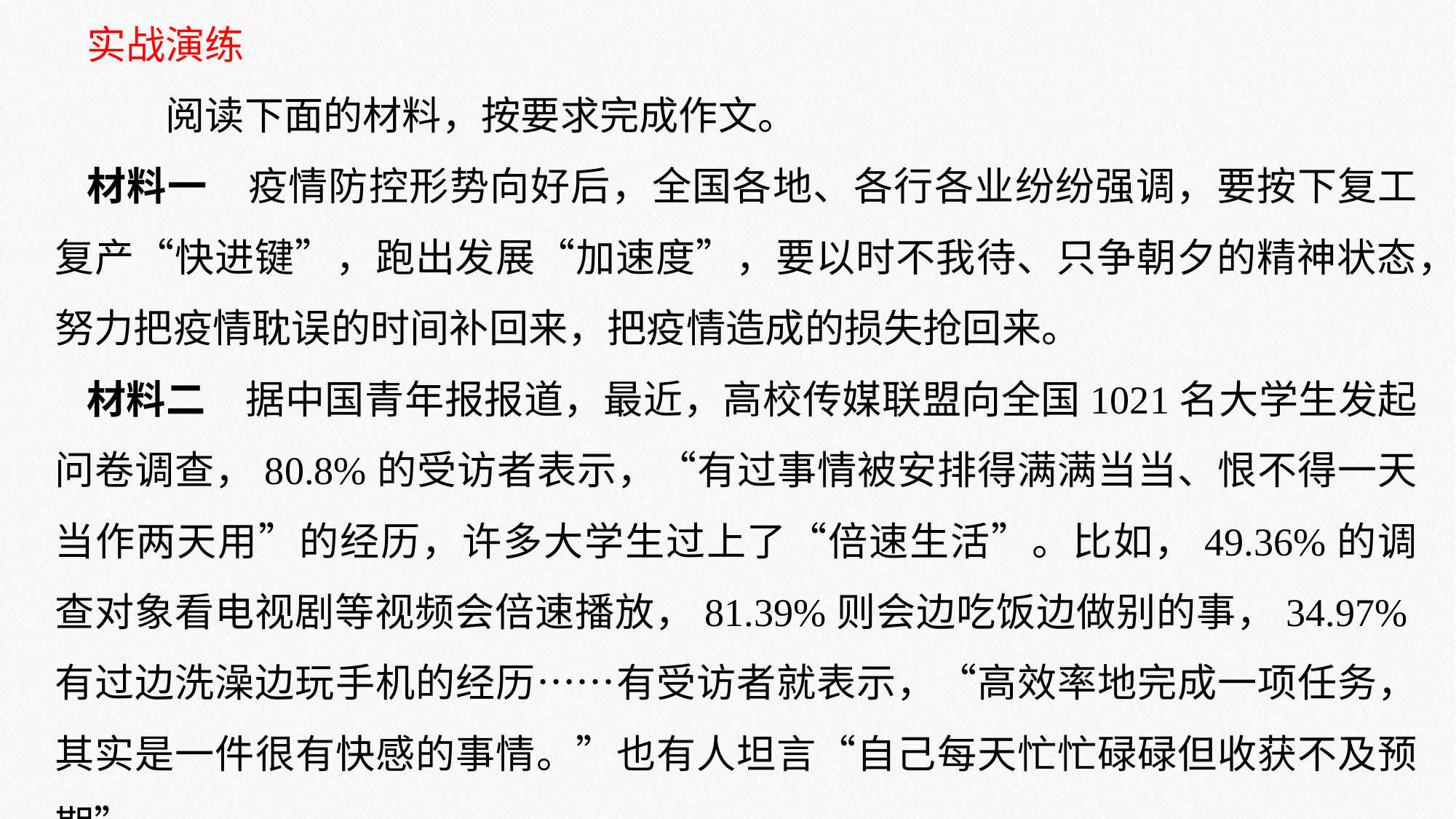

实战演练
　　阅读下面的材料，按要求完成作文。
材料一　疫情防控形势向好后，全国各地、各行各业纷纷强调，要按下复工复产“快进键”，跑出发展“加速度”，要以时不我待、只争朝夕的精神状态，努力把疫情耽误的时间补回来，把疫情造成的损失抢回来。
材料二　据中国青年报报道，最近，高校传媒联盟向全国1021名大学生发起问卷调查，80.8%的受访者表示，“有过事情被安排得满满当当、恨不得一天当作两天用”的经历，许多大学生过上了“倍速生活”。比如，49.36%的调查对象看电视剧等视频会倍速播放，81.39%则会边吃饭边做别的事，34.97%有过边洗澡边玩手机的经历……有受访者就表示，“高效率地完成一项任务，其实是一件很有快感的事情。”也有人坦言“自己每天忙忙碌碌但收获不及预期”。